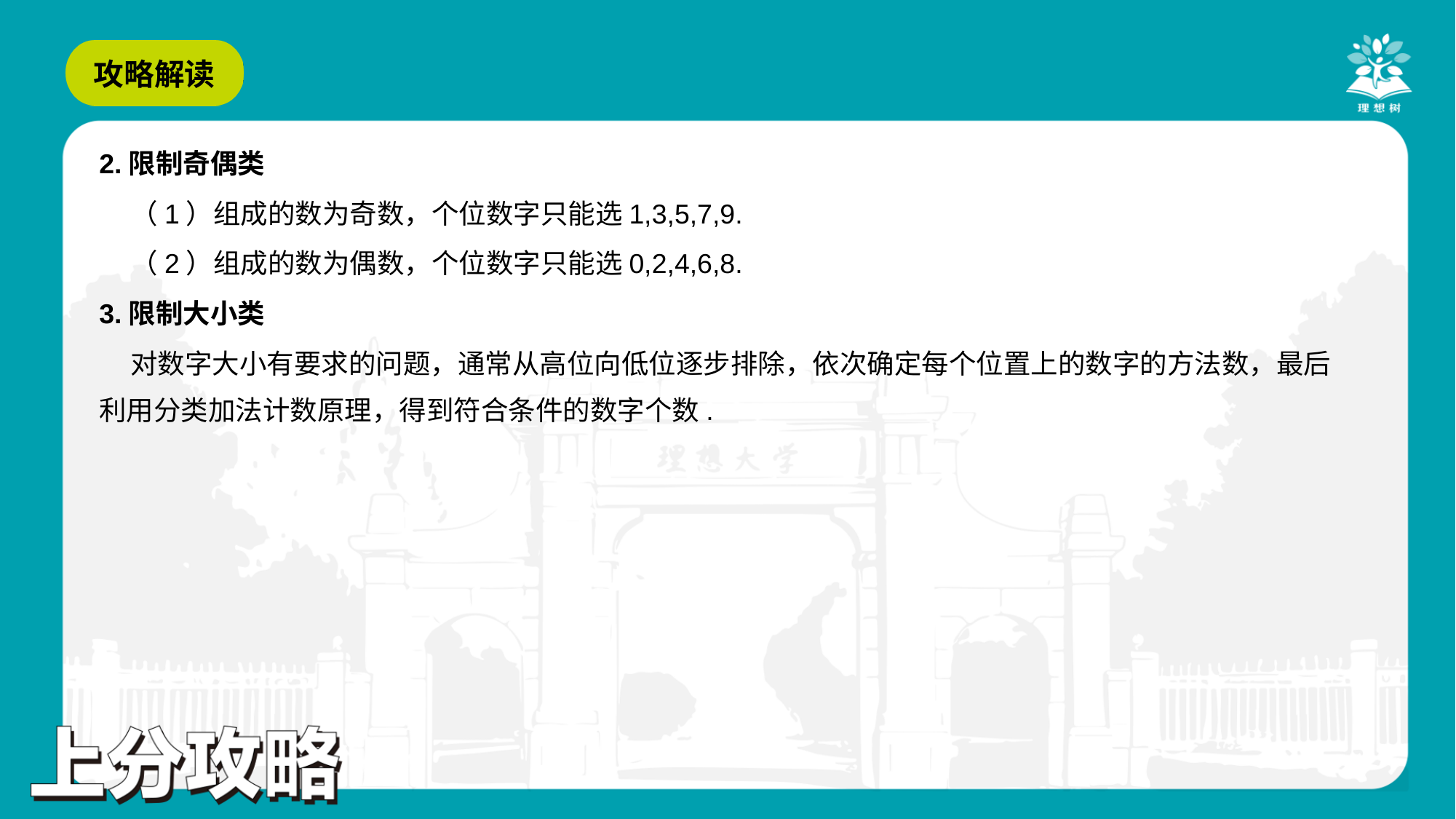

2.限制奇偶类
    （1）组成的数为奇数，个位数字只能选1,3,5,7,9.
    （2）组成的数为偶数，个位数字只能选0,2,4,6,8.
3.限制大小类
    对数字大小有要求的问题，通常从高位向低位逐步排除，依次确定每个位置上的数字的方法数，最后
利用分类加法计数原理，得到符合条件的数字个数.